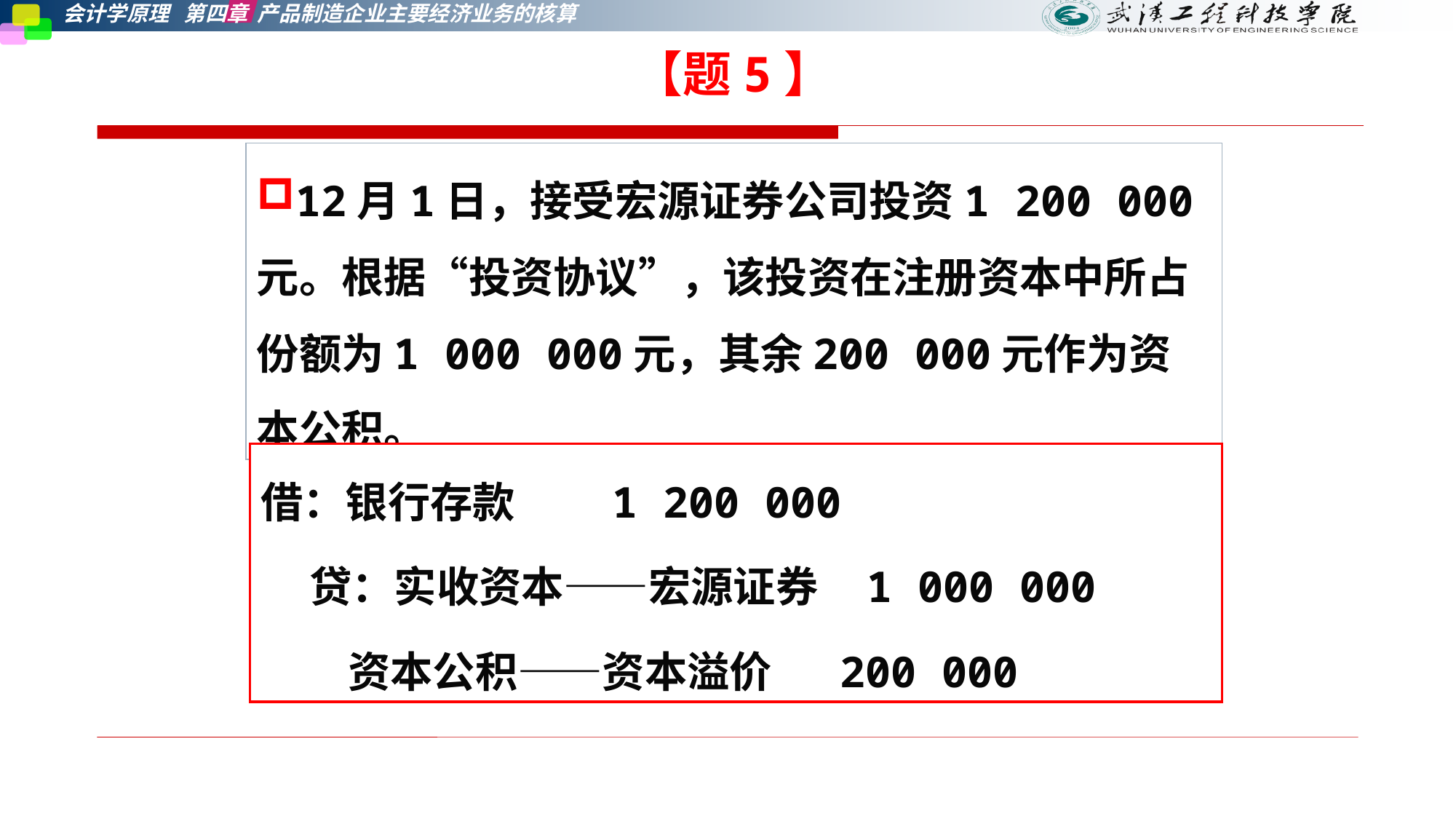

【题5】
12月1日，接受宏源证券公司投资1 200 000元。根据“投资协议”，该投资在注册资本中所占份额为1 000 000元，其余200 000元作为资本公积。
借：银行存款         1 200 000
    贷：实收资本——宏源证券    1 000 000
        资本公积——资本溢价      200 000